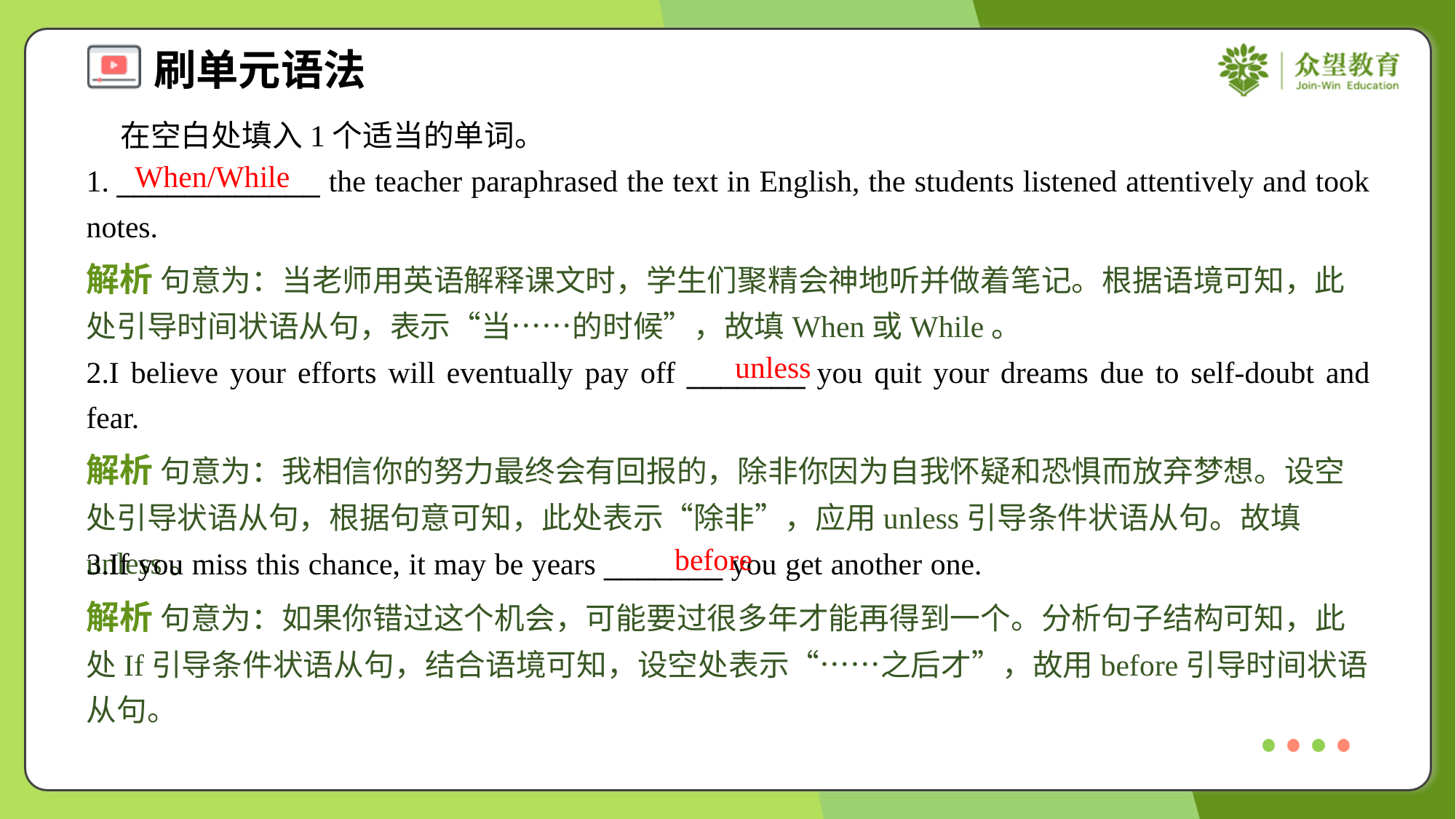

在空白处填入1个适当的单词。
1. ____________ the teacher paraphrased the text in English, the students listened attentively and took notes.
When/While
解析 句意为：当老师用英语解释课文时，学生们聚精会神地听并做着笔记。根据语境可知，此处引导时间状语从句，表示“当……的时候”，故填When或While。
unless
2.I believe your efforts will eventually pay off _______ you quit your dreams due to self-doubt and fear.
解析 句意为：我相信你的努力最终会有回报的，除非你因为自我怀疑和恐惧而放弃梦想。设空处引导状语从句，根据句意可知，此处表示“除非”，应用unless引导条件状语从句。故填unless。
before
3.If you miss this chance, it may be years _______ you get another one.
解析 句意为：如果你错过这个机会，可能要过很多年才能再得到一个。分析句子结构可知，此处If引导条件状语从句，结合语境可知，设空处表示“……之后才”，故用before引导时间状语从句。